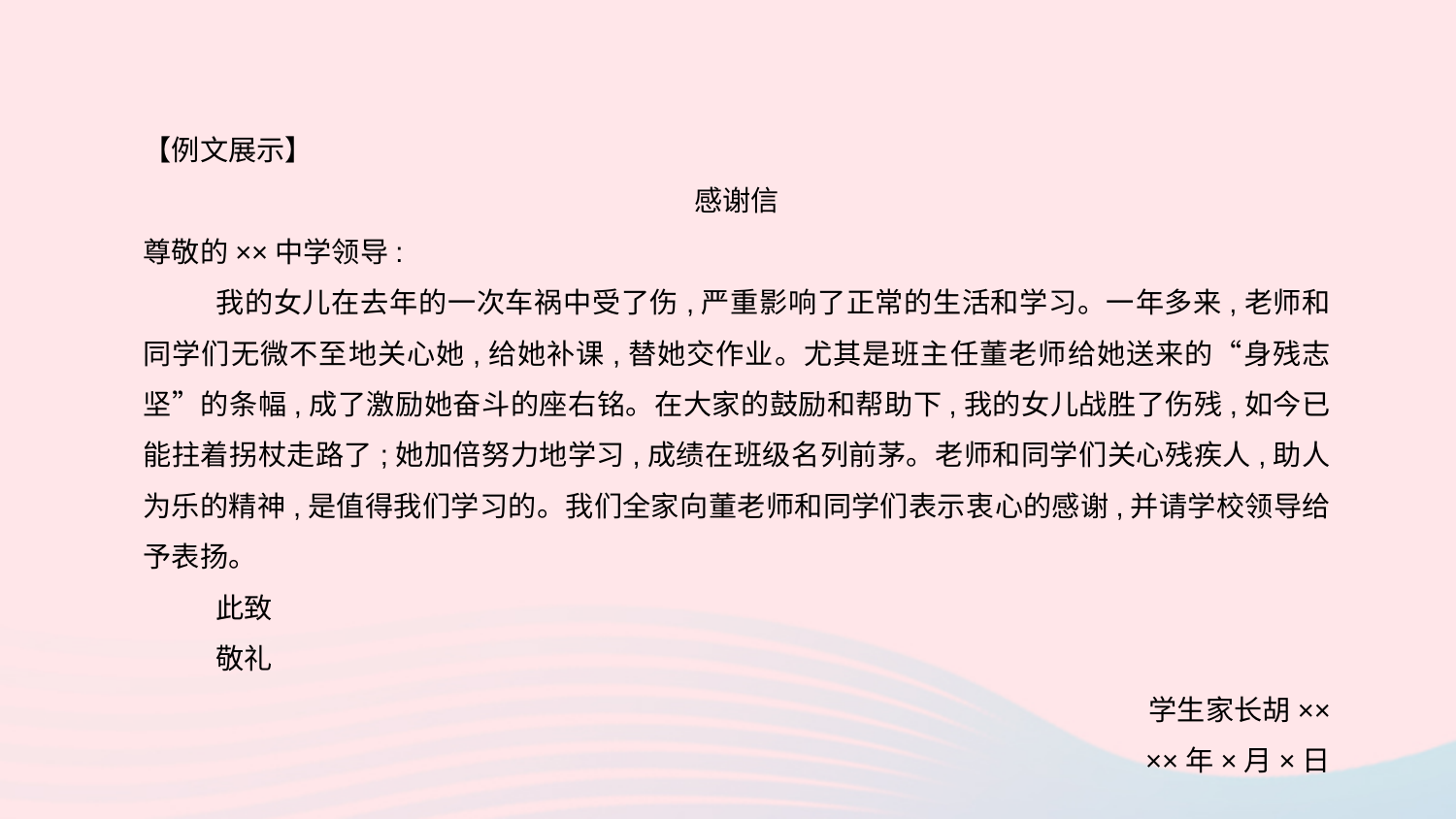

【例文展示】
感谢信
尊敬的××中学领导:
我的女儿在去年的一次车祸中受了伤,严重影响了正常的生活和学习。一年多来,老师和同学们无微不至地关心她,给她补课,替她交作业。尤其是班主任董老师给她送来的“身残志坚”的条幅,成了激励她奋斗的座右铭。在大家的鼓励和帮助下,我的女儿战胜了伤残,如今已能拄着拐杖走路了;她加倍努力地学习,成绩在班级名列前茅。老师和同学们关心残疾人,助人为乐的精神,是值得我们学习的。我们全家向董老师和同学们表示衷心的感谢,并请学校领导给予表扬。
此致
敬礼
学生家长胡××
××年×月×日